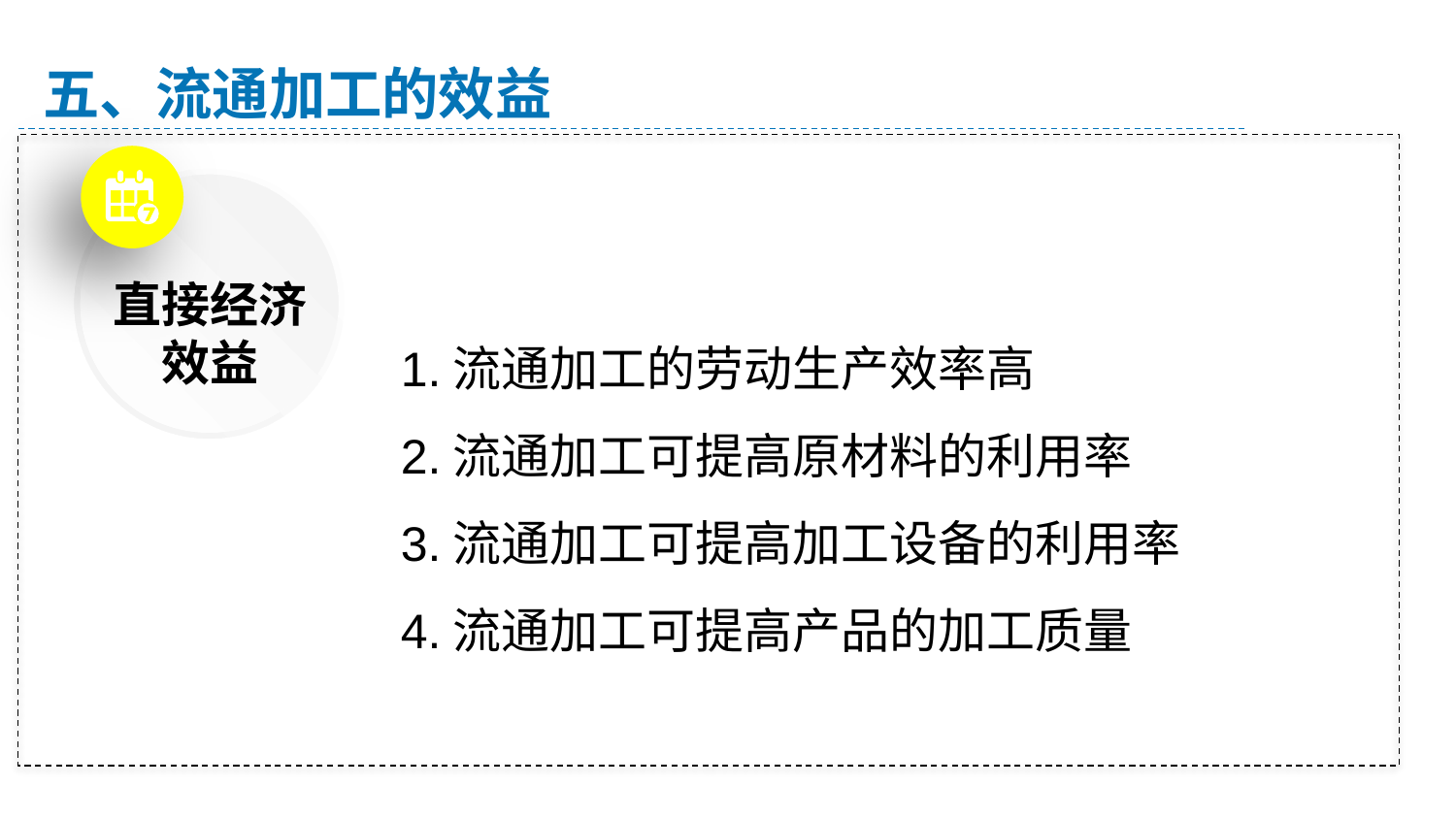

五、流通加工的效益

直接经济
效益

1.流通加工的劳动生产效率高
2.流通加工可提高原材料的利用率
3.流通加工可提高加工设备的利用率
4.流通加工可提高产品的加工质量